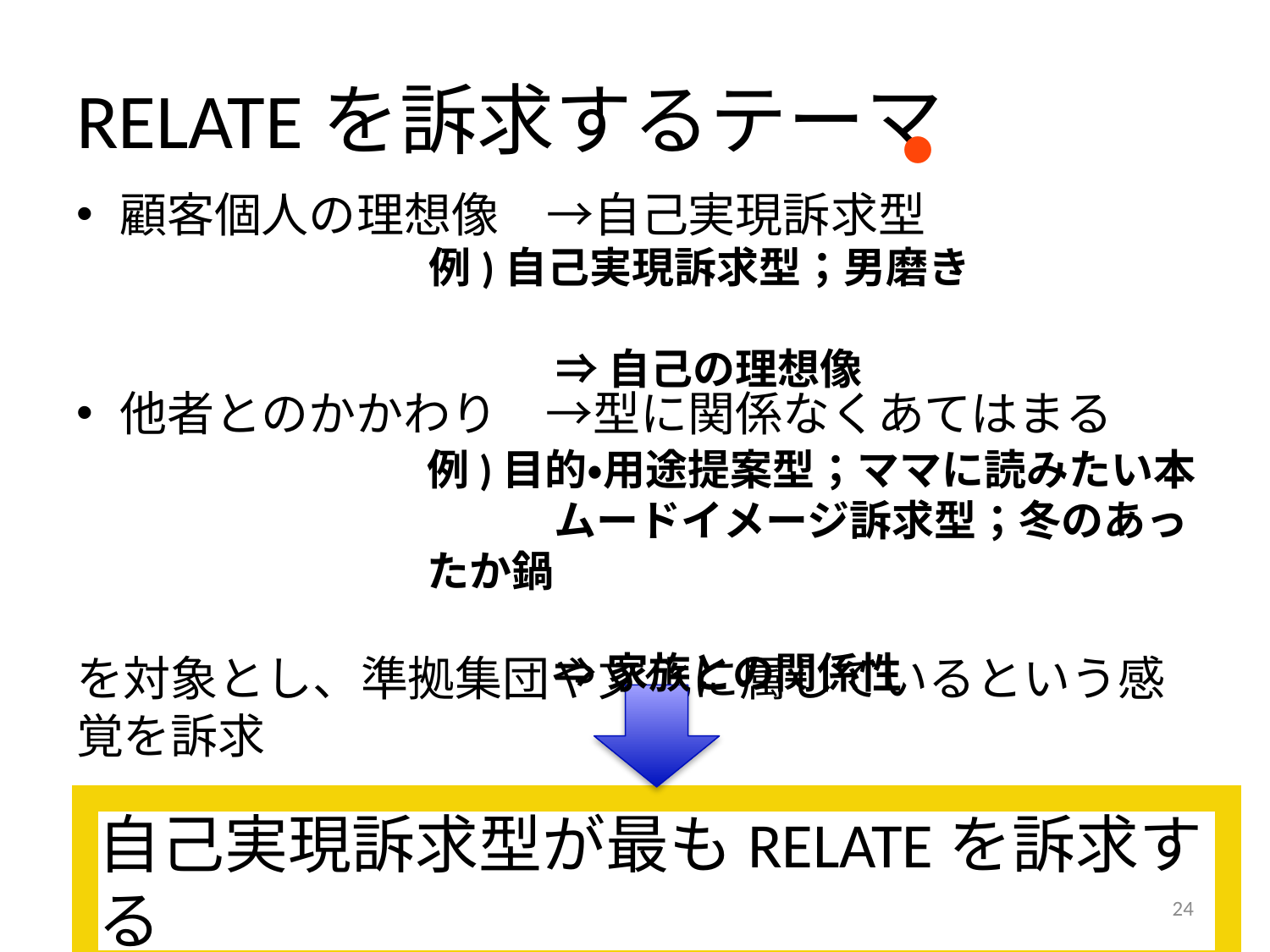

# RELATEを訴求するテーマ
・
顧客個人の理想像　→自己実現訴求型

他者とのかかわり　→型に関係なくあてはまる

を対象とし、準拠集団や文化に属しているという感覚を訴求
例)自己実現訴求型；男磨き
							⇒自己の理想像
例)目的・用途提案型；ママに読みたい本
	ムードイメージ訴求型；冬のあったか鍋
							⇒家族との関係性

自己実現訴求型が最もRELATEを訴求する

24